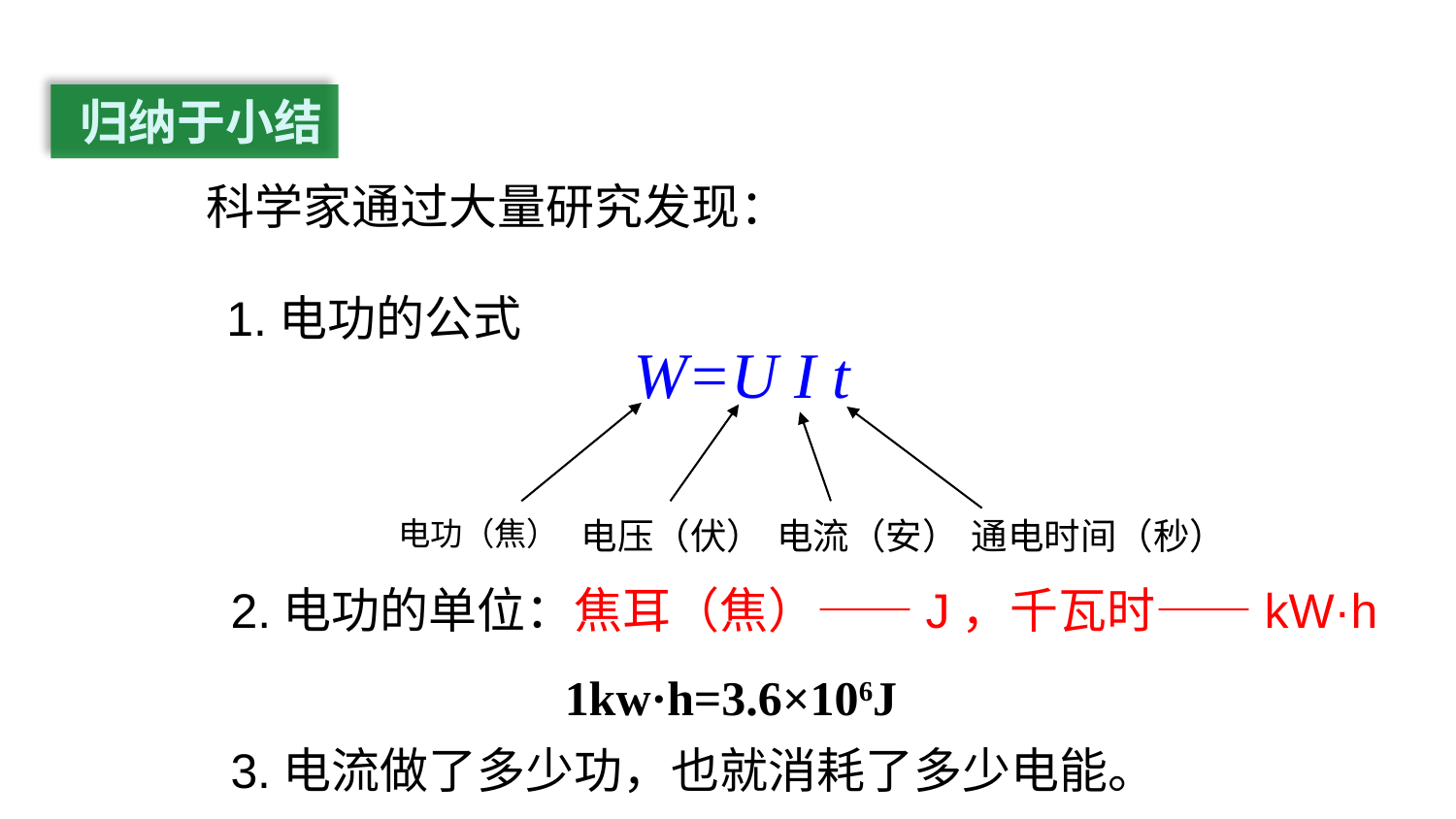

归纳于小结

科学家通过大量研究发现：
1.电功的公式
W=U I t

电功（焦）
电压（伏）
电流（安）
通电时间（秒）
2.电功的单位：焦耳（焦）——J，千瓦时——kW·h
1kw·h=3.6×106J
3.电流做了多少功，也就消耗了多少电能。